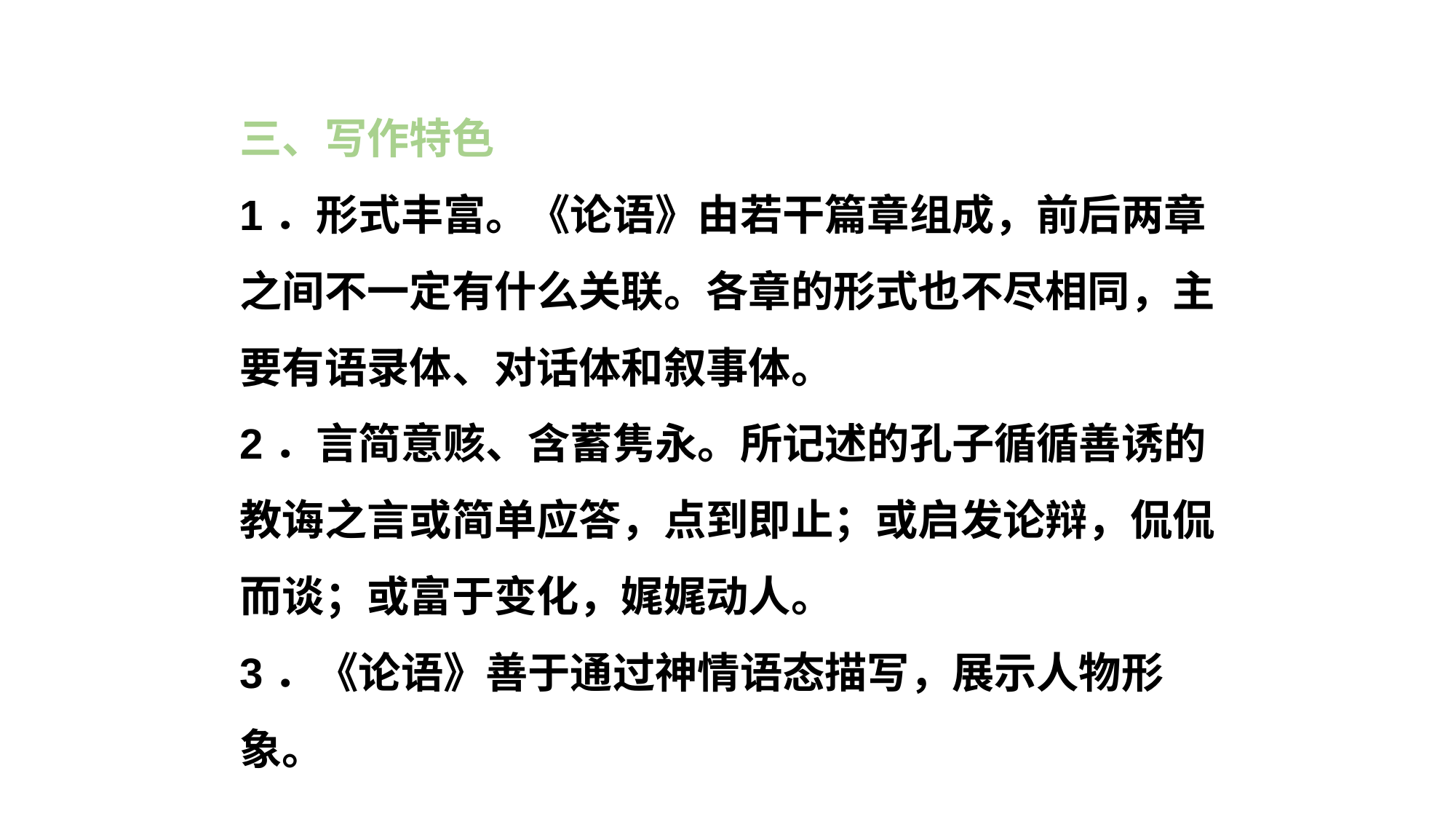

三、写作特色
1．形式丰富。《论语》由若干篇章组成，前后两章之间不一定有什么关联。各章的形式也不尽相同，主要有语录体、对话体和叙事体。
2．言简意赅、含蓄隽永。所记述的孔子循循善诱的教诲之言或简单应答，点到即止；或启发论辩，侃侃而谈；或富于变化，娓娓动人。
3．《论语》善于通过神情语态描写，展示人物形象。